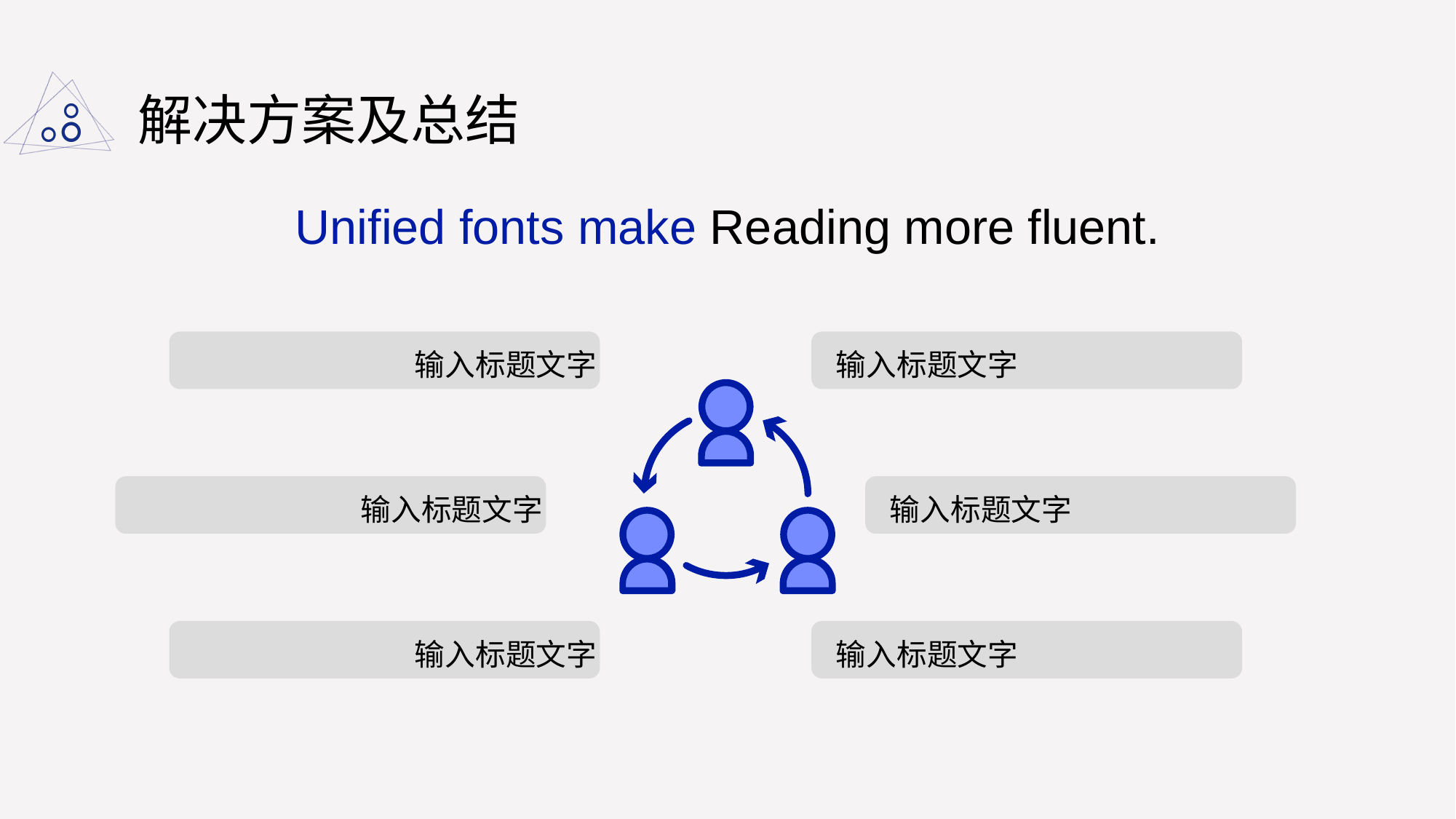

# 解决方案及总结
Unified fonts make Rea ding more fluent.
输入标题文字
输入标题文字
输入标题文字
输入标题文字

输入标题文字
输入标题文字